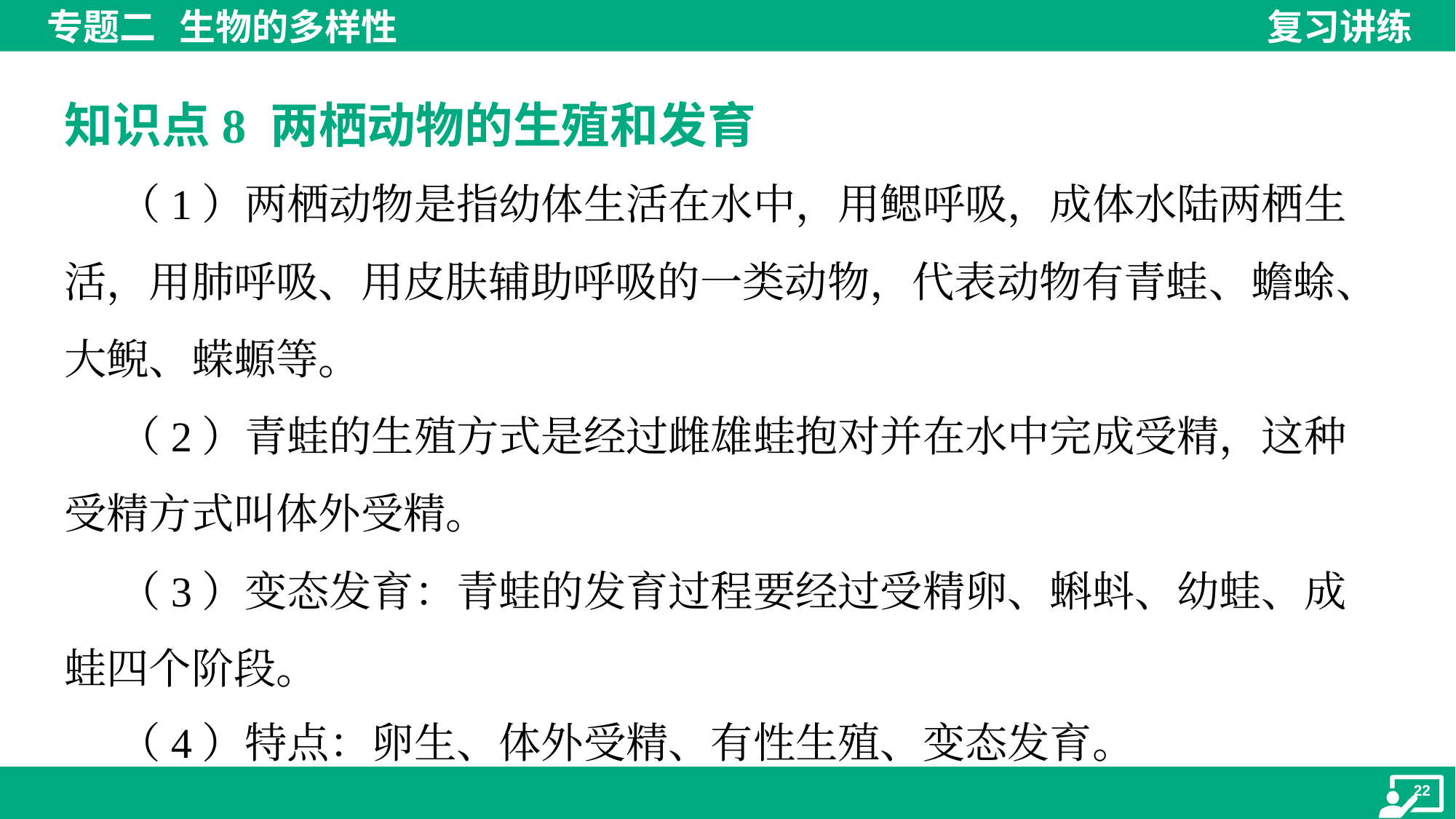

知识点8 两栖动物的生殖和发育
    （1）两栖动物是指幼体生活在水中，用鳃呼吸，成体水陆两栖生
活，用肺呼吸、用皮肤辅助呼吸的一类动物，代表动物有青蛙、蟾蜍、
大鲵、蝾螈等。
    （2）青蛙的生殖方式是经过雌雄蛙抱对并在水中完成受精，这种
受精方式叫体外受精。
    （3）变态发育：青蛙的发育过程要经过受精卵、蝌蚪、幼蛙、成
蛙四个阶段。
    （4）特点：卵生、体外受精、有性生殖、变态发育。